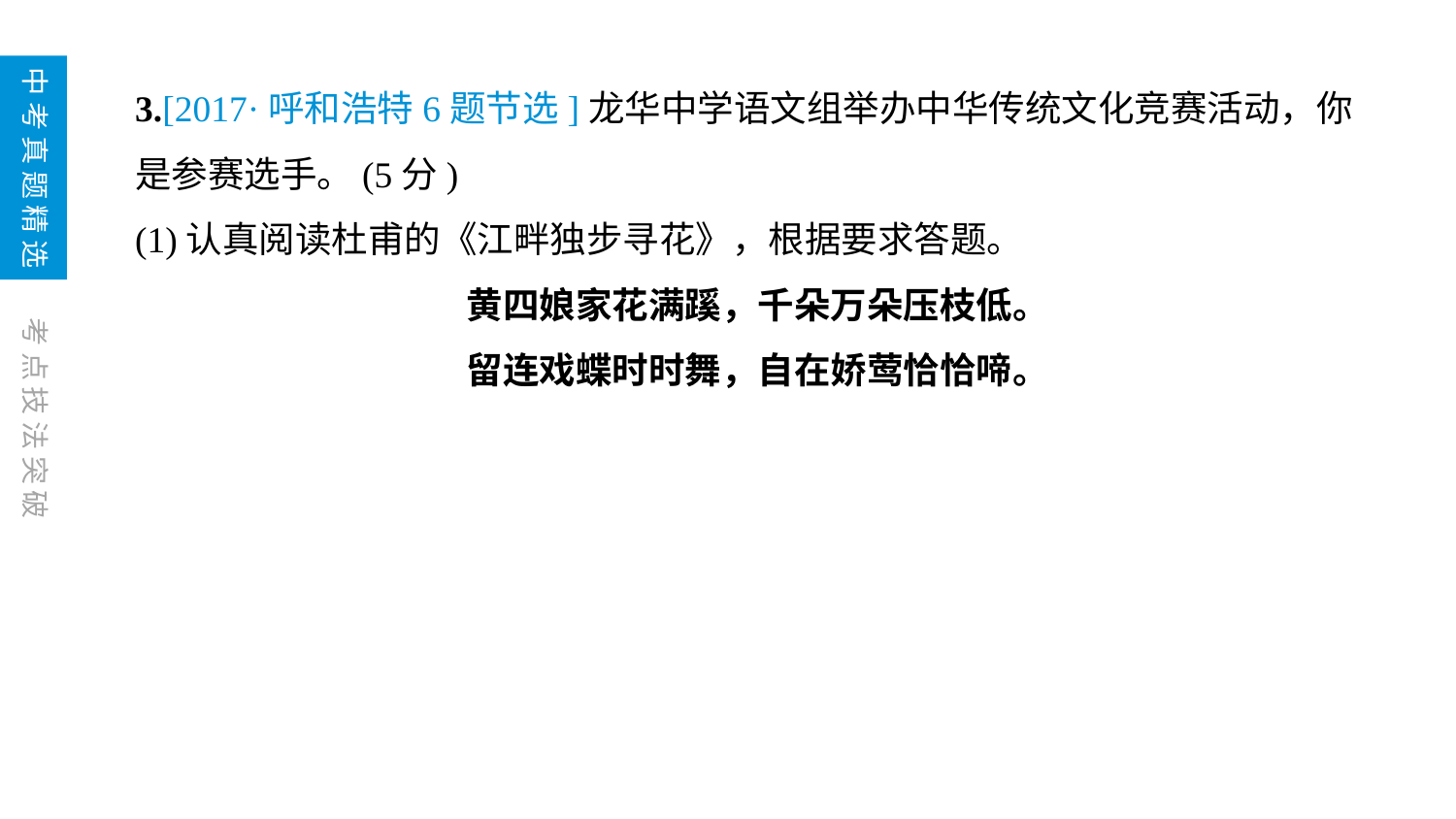

3.[2017·呼和浩特6题节选]龙华中学语文组举办中华传统文化竞赛活动，你是参赛选手。(5分)
(1)认真阅读杜甫的《江畔独步寻花》，根据要求答题。
黄四娘家花满蹊，千朵万朵压枝低。
留连戏蝶时时舞，自在娇莺恰恰啼。